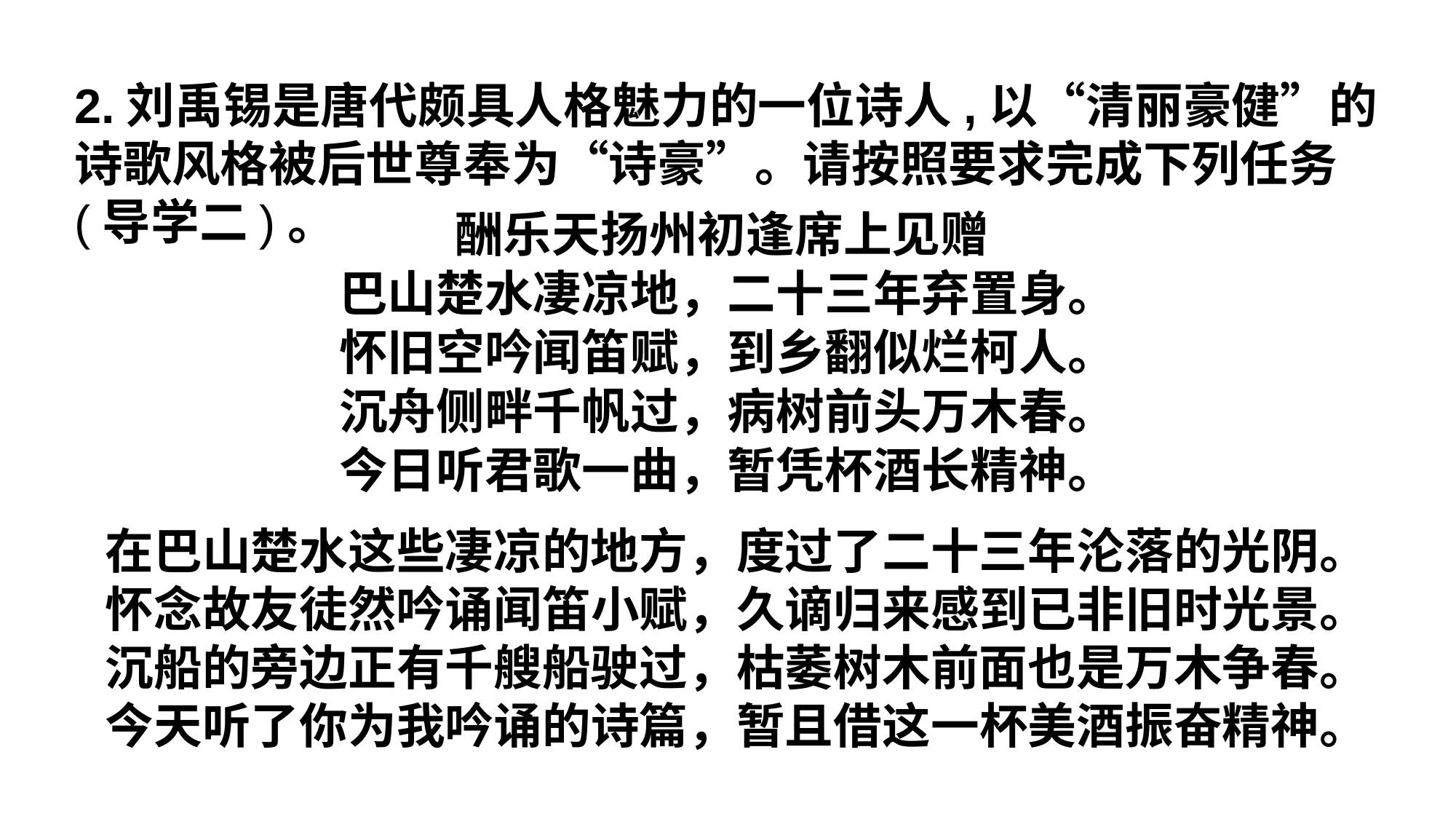

2.刘禹锡是唐代颇具人格魅力的一位诗人,以“清丽豪健”的诗歌风格被后世尊奉为“诗豪”。请按照要求完成下列任务(导学二)。
酬乐天扬州初逢席上见赠
巴山楚水凄凉地，二十三年弃置身。
怀旧空吟闻笛赋，到乡翻似烂柯人。
沉舟侧畔千帆过，病树前头万木春。
今日听君歌一曲，暂凭杯酒长精神。
在巴山楚水这些凄凉的地方，度过了二十三年沦落的光阴。
怀念故友徒然吟诵闻笛小赋，久谪归来感到已非旧时光景。
沉船的旁边正有千艘船驶过，枯萎树木前面也是万木争春。
今天听了你为我吟诵的诗篇，暂且借这一杯美酒振奋精神。